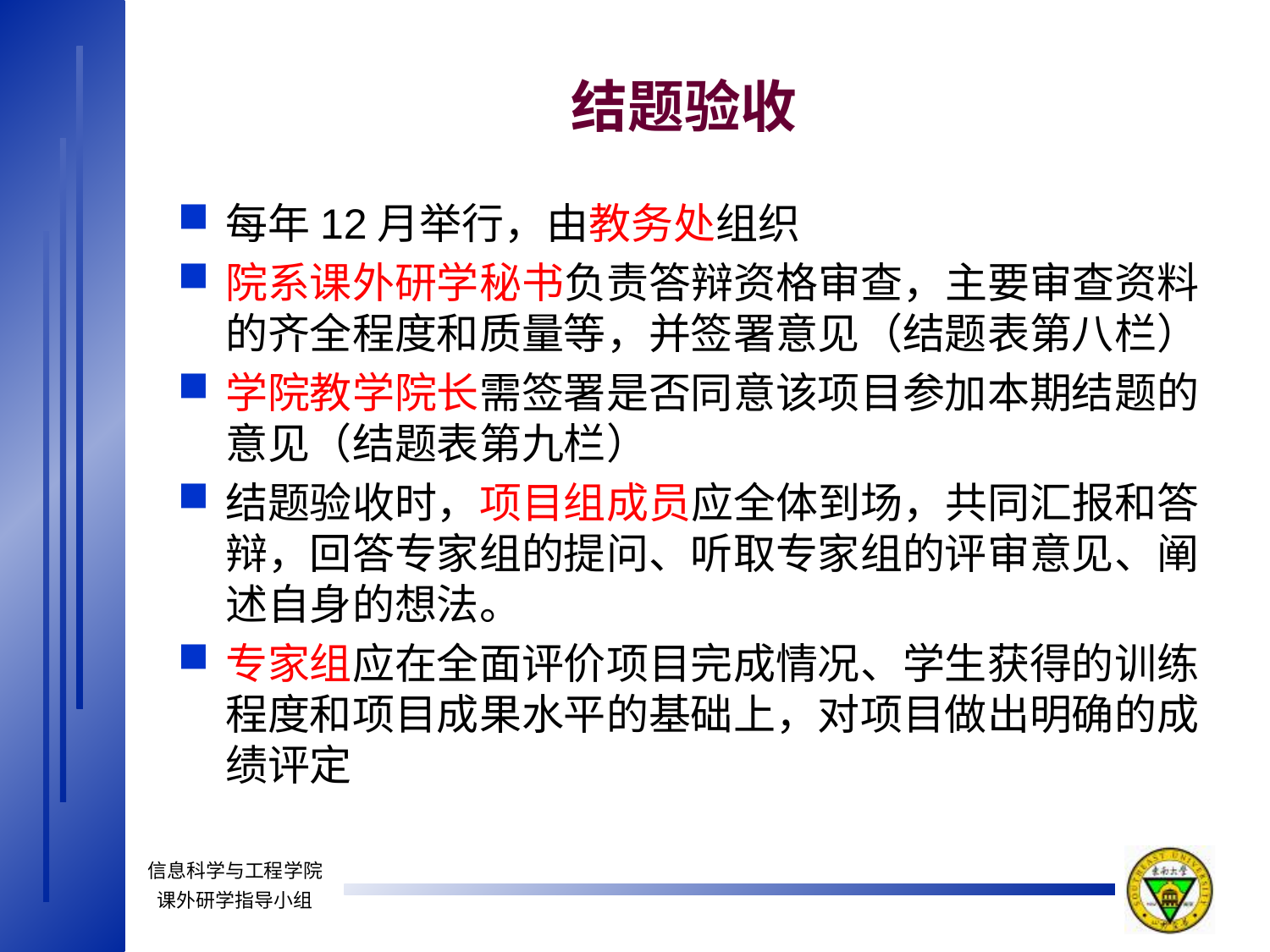

结题验收
每年12月举行，由教务处组织
院系课外研学秘书负责答辩资格审查，主要审查资料的齐全程度和质量等，并签署意见（结题表第八栏）
学院教学院长需签署是否同意该项目参加本期结题的意见（结题表第九栏）
结题验收时，项目组成员应全体到场，共同汇报和答辩，回答专家组的提问、听取专家组的评审意见、阐述自身的想法。
专家组应在全面评价项目完成情况、学生获得的训练程度和项目成果水平的基础上，对项目做出明确的成绩评定